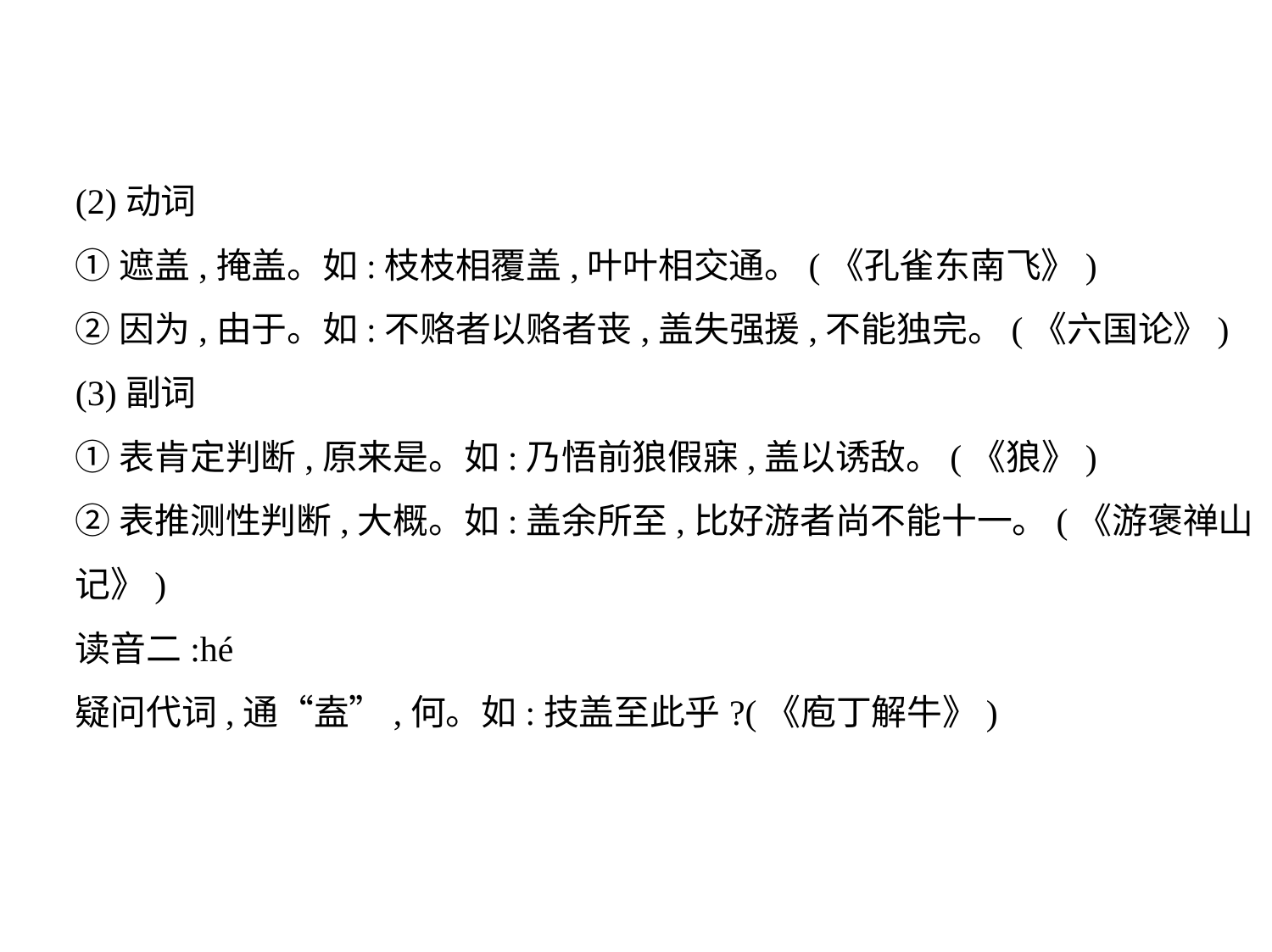

(2)动词
①遮盖,掩盖。如:枝枝相覆盖,叶叶相交通。(《孔雀东南飞》)
②因为,由于。如:不赂者以赂者丧,盖失强援,不能独完。(《六国论》)
(3)副词
①表肯定判断,原来是。如:乃悟前狼假寐,盖以诱敌。(《狼》)
②表推测性判断,大概。如:盖余所至,比好游者尚不能十一。(《游褒禅山
记》)
读音二:hé
疑问代词,通“盍”,何。如:技盖至此乎?(《庖丁解牛》)